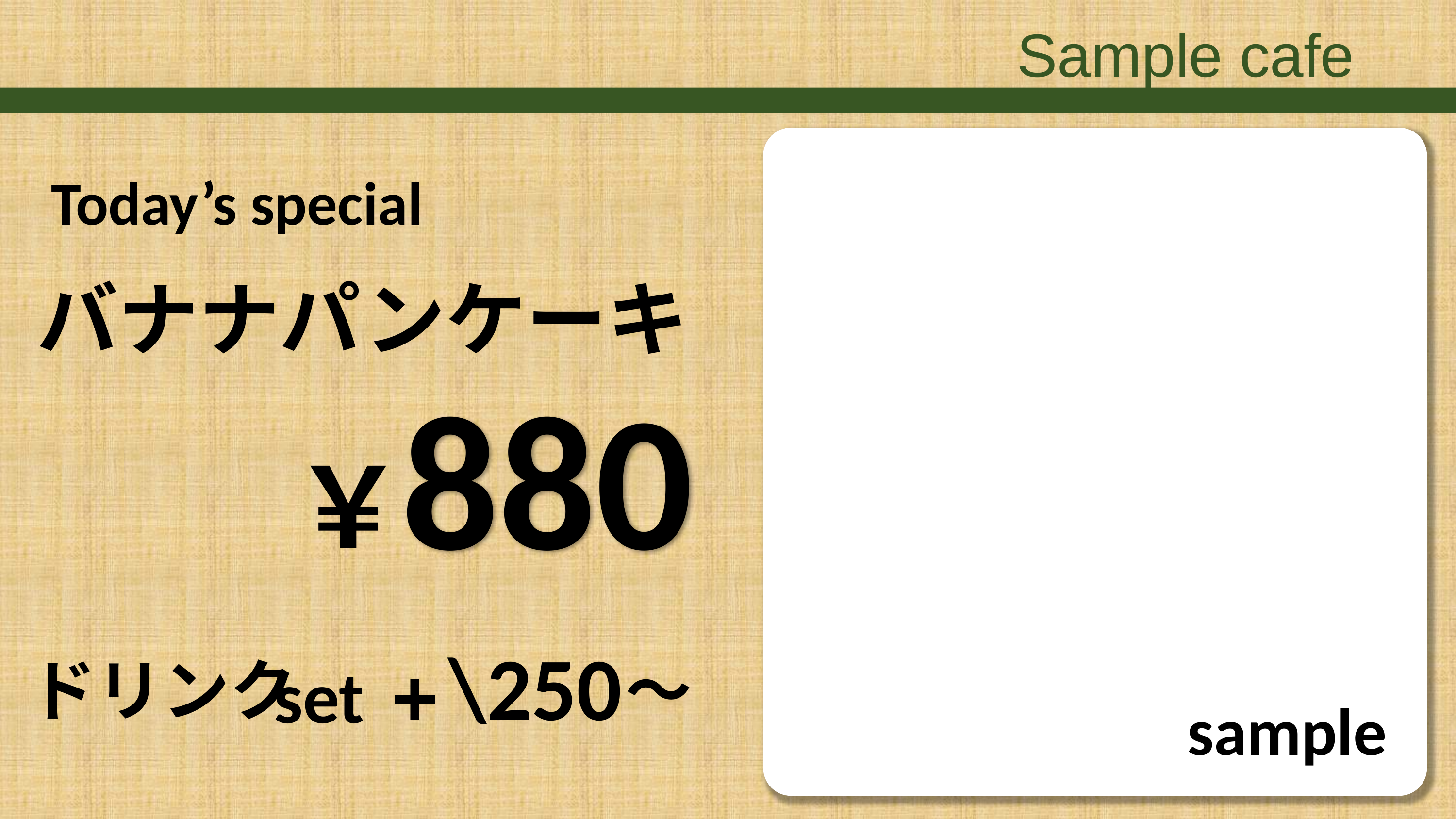

Sample cafe

Today’s special
バナナパンケーキ
880
￥
\250
+
～
ドリンク
set
sample